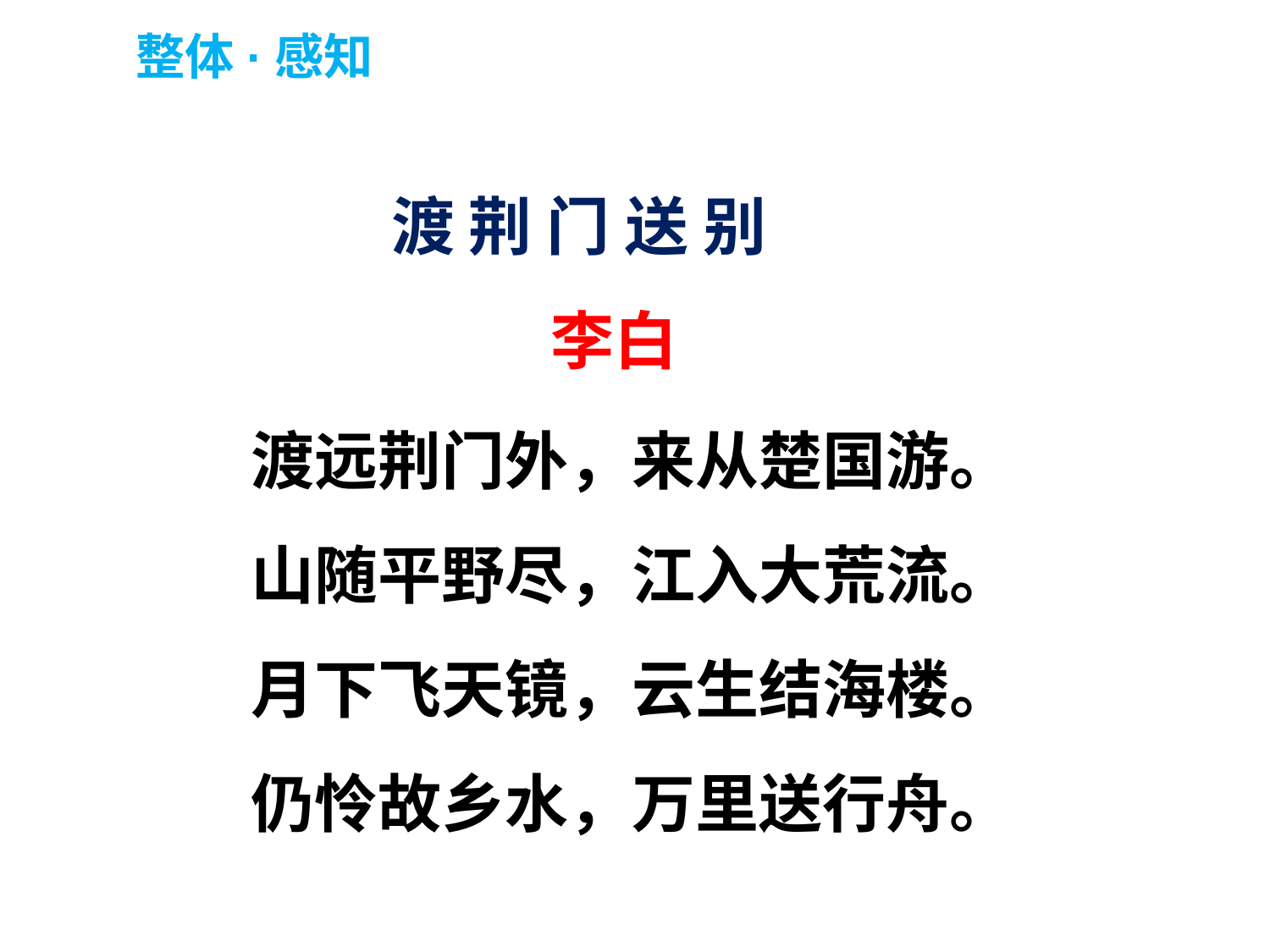

整体·感知
渡 荆 门 送 别
          李白
渡远荆门外，来从楚国游。
山随平野尽，江入大荒流。
月下飞天镜，云生结海楼。
仍怜故乡水，万里送行舟。